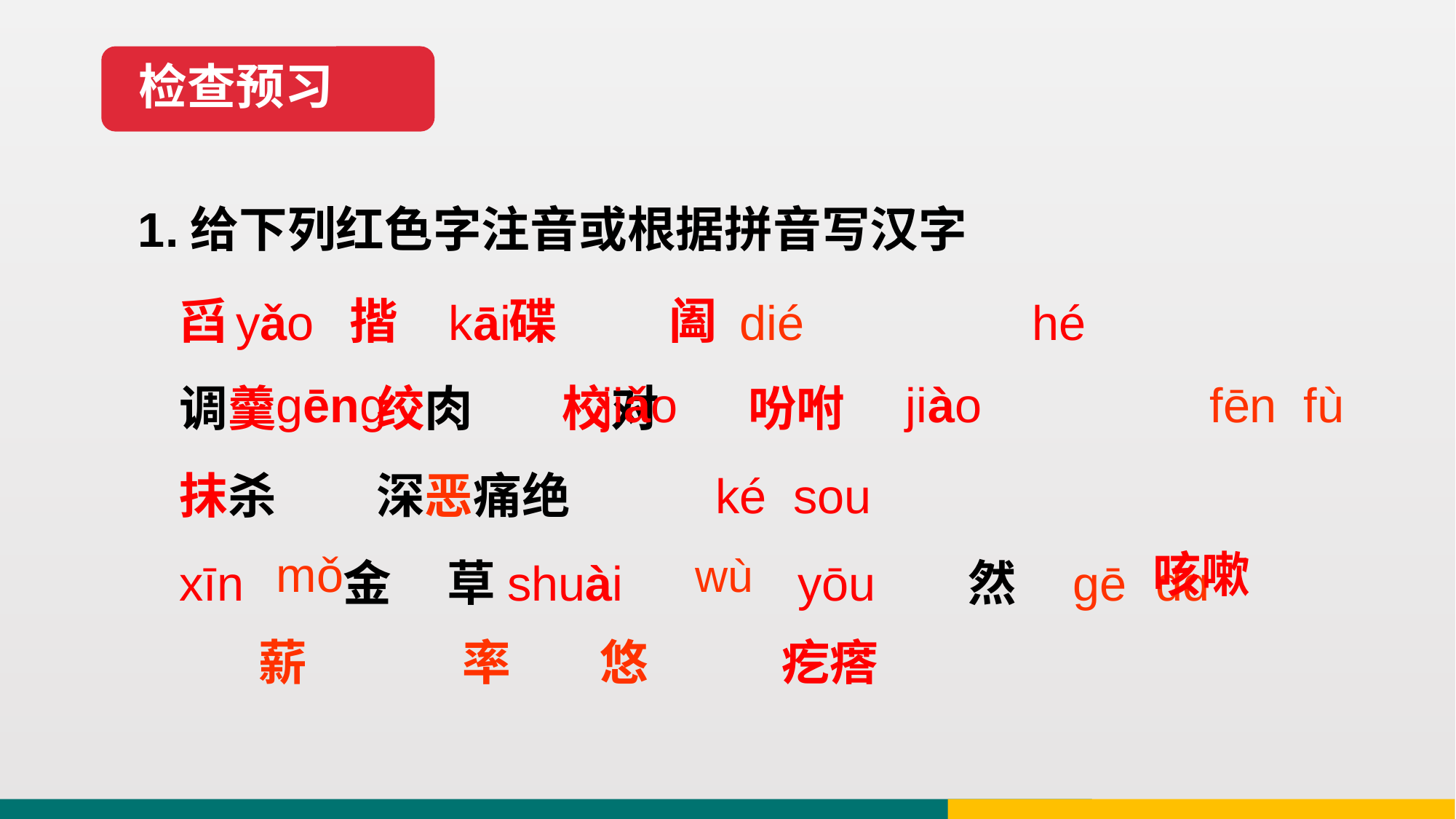

检查预习

1.给下列红色字注音或根据拼音写汉字
舀           揩          碟          阖
调羹         绞肉        校对        吩咐
抹杀         深恶痛绝            ké  sou
xīn   金     草shuài      yōu      然    gē dɑ
yǎo          kāi                 dié                 hé
   gēng                jiǎo                 jiào                 fēn  fù
   mǒ                            wù                               咳嗽
 薪              率        悠            疙瘩